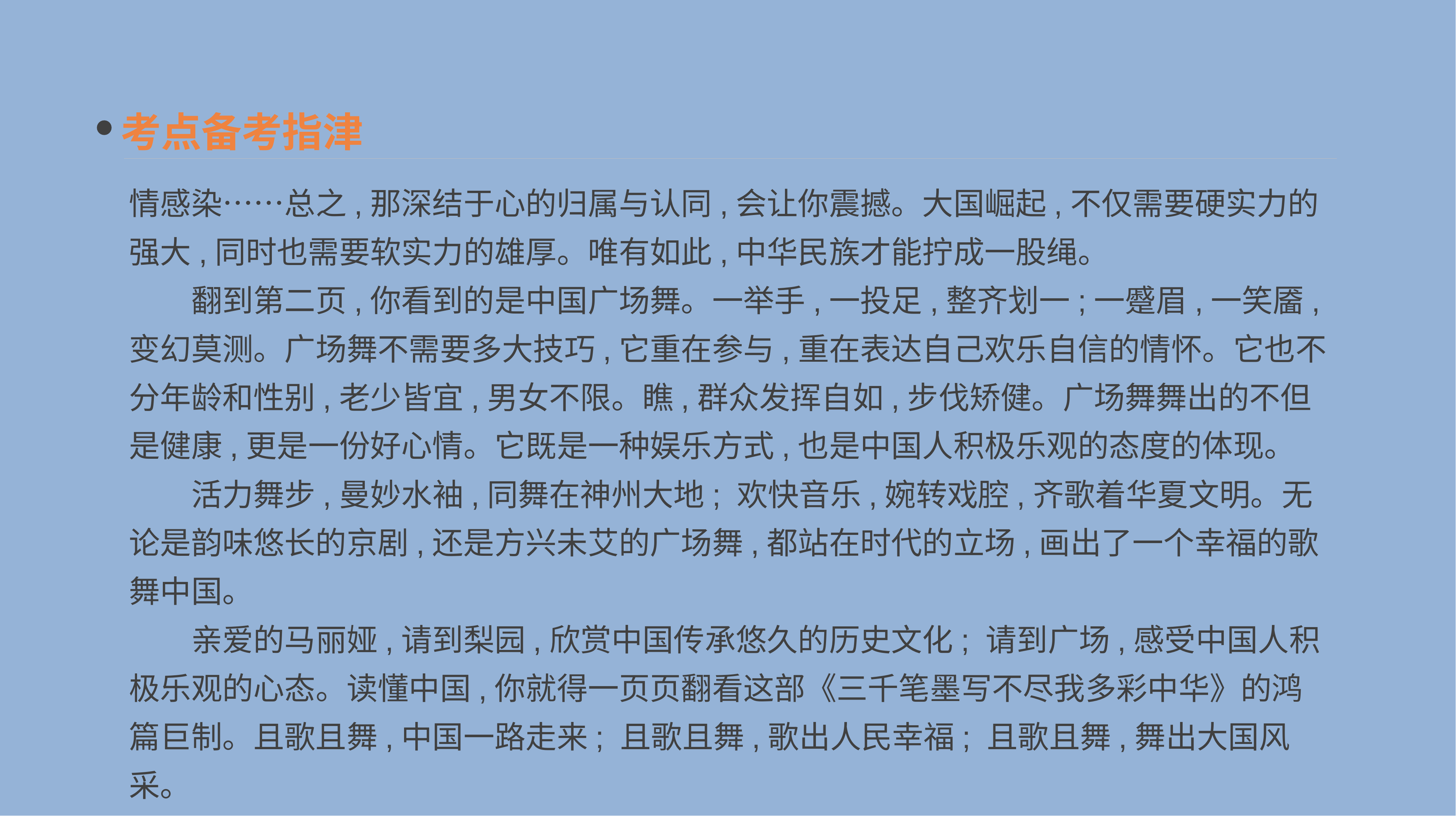

考点备考指津

情感染……总之,那深结于心的归属与认同,会让你震撼。大国崛起,不仅需要硬实力的强大,同时也需要软实力的雄厚。唯有如此,中华民族才能拧成一股绳。
　　翻到第二页,你看到的是中国广场舞。一举手,一投足,整齐划一;一蹙眉,一笑靥,变幻莫测。广场舞不需要多大技巧,它重在参与,重在表达自己欢乐自信的情怀。它也不分年龄和性别,老少皆宜,男女不限。瞧,群众发挥自如,步伐矫健。广场舞舞出的不但是健康,更是一份好心情。它既是一种娱乐方式,也是中国人积极乐观的态度的体现。
　　活力舞步,曼妙水袖,同舞在神州大地; 欢快音乐,婉转戏腔,齐歌着华夏文明。无论是韵味悠长的京剧,还是方兴未艾的广场舞,都站在时代的立场,画出了一个幸福的歌舞中国。
　　亲爱的马丽娅,请到梨园,欣赏中国传承悠久的历史文化; 请到广场,感受中国人积极乐观的心态。读懂中国,你就得一页页翻看这部《三千笔墨写不尽我多彩中华》的鸿篇巨制。且歌且舞,中国一路走来; 且歌且舞,歌出人民幸福; 且歌且舞,舞出大国风采。
　　千年共享,热血难凉。马丽娅,中国欢迎你!                      (2017年全国卷Ⅰ高分作文)